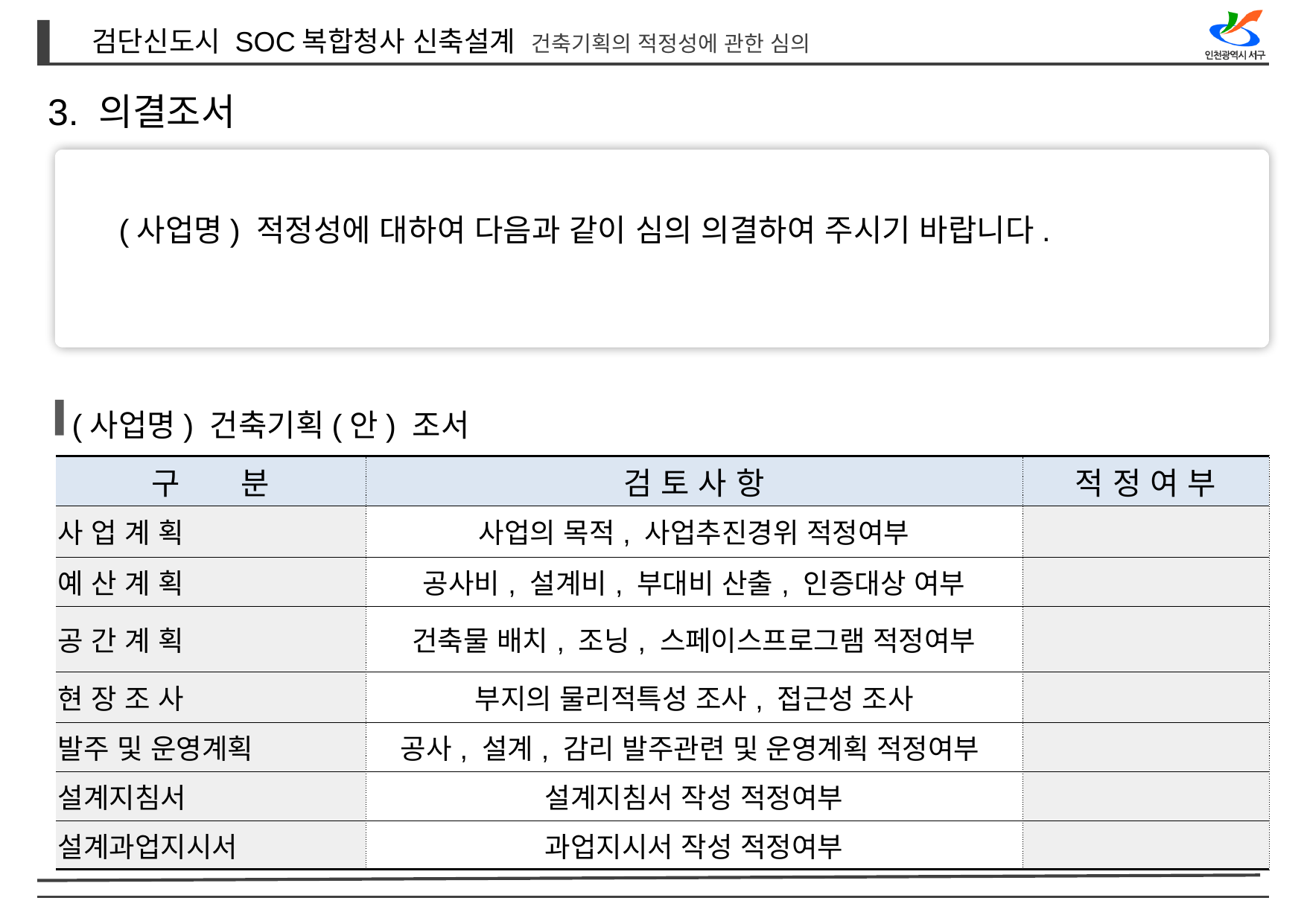

3. 의결조서

(사업명) 적정성에 대하여 다음과 같이 심의 의결하여 주시기 바랍니다.
(사업명) 건축기획(안) 조서

| 구 분 | 검 토 사 항 | 적 정 여 부 |
| --- | --- | --- |
| 사 업 계 획 | 사업의 목적, 사업추진경위 적정여부 |  |
| 예 산 계 획 | 공사비, 설계비, 부대비 산출, 인증대상 여부 |  |
| 공 간 계 획 | 건축물 배치, 조닝, 스페이스프로그램 적정여부 |  |
| 현 장 조 사 | 부지의 물리적특성 조사, 접근성 조사 |  |
| 발주 및 운영계획 | 공사, 설계, 감리 발주관련 및 운영계획 적정여부 |  |
| 설계지침서 | 설계지침서 작성 적정여부 |  |
| 설계과업지시서 | 과업지시서 작성 적정여부 |  |